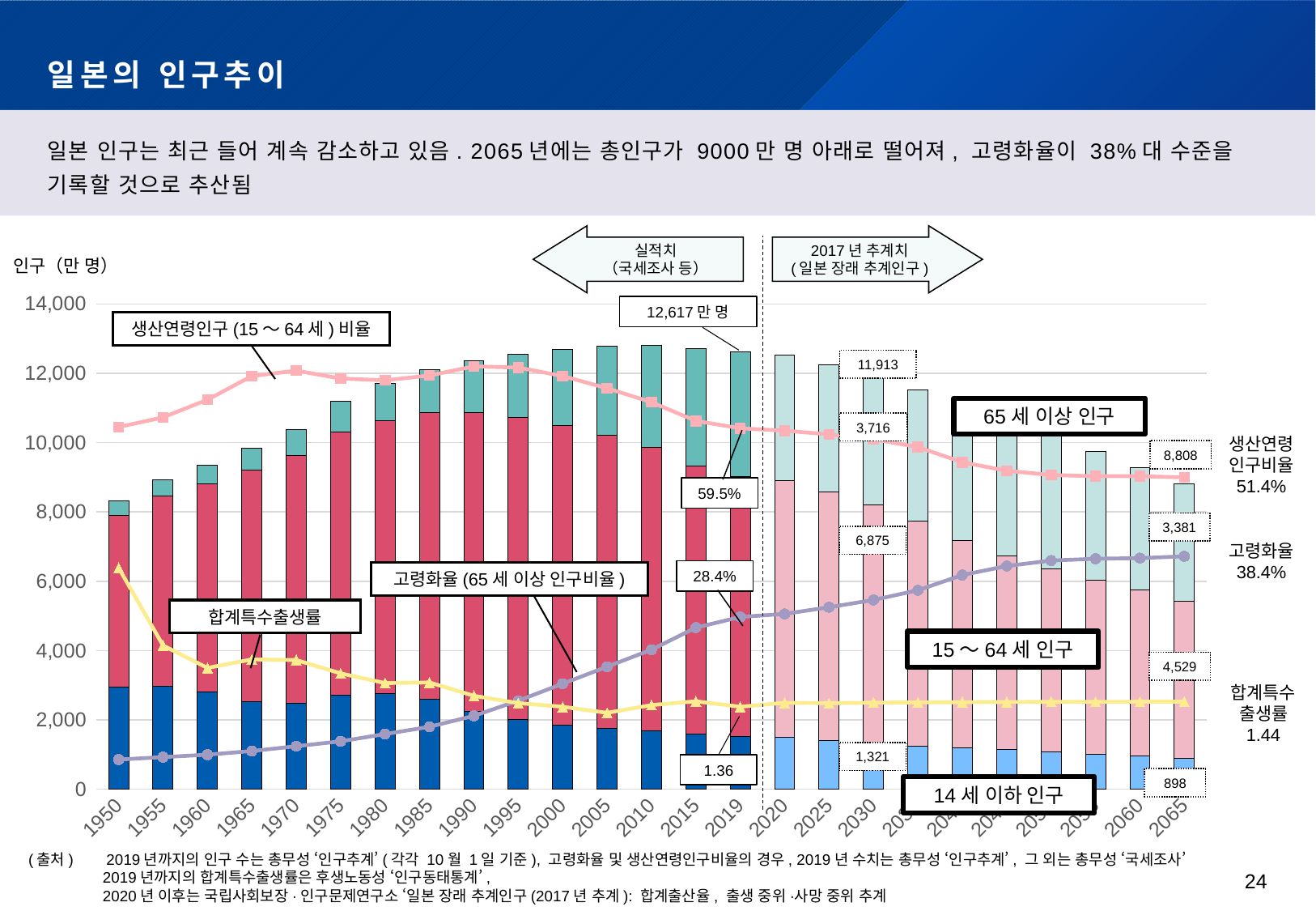

# 일본의 인구추이
일본 인구는 최근 들어 계속 감소하고 있음. 2065년에는 총인구가 9000만 명 아래로 떨어져, 고령화율이 38%대 수준을 기록할 것으로 추산됨
실적치
（국세조사 등）
2017년 추계치
(일본 장래 추계인구)
인구（만 명）

### Chart

| Category | 14歳以下 | 15～64歳 | 65歳以上 | 生産年齢人口割合 | 高齢化率 | 合計特殊出生率 |
|---|---|---|---|---|---|---|
| 1950 | 2942.8 | 4965.8 | 410.9 | 59.7 | 4.9 | 36.5 |
| 1955 | 2979.8 | 5472.9 | 474.7 | 61.3 | 5.3 | 23.700000000000003 |
| 1960 | 2806.7 | 6000.2 | 535.0 | 64.2 | 5.7 | 20.0 |
| 1965 | 2516.6 | 6692.8 | 618.1 | 68.1 | 6.3 | 21.400000000000002 |
| 1970 | 2482.3 | 7156.6 | 733.1 | 69.0 | 7.1 | 21.299999999999997 |
| 1975 | 2723.2 | 7583.9 | 886.9 | 67.7 | 7.9 | 19.099999999999998 |
| 1980 | 2752.4 | 7888.4 | 1065.3 | 67.4 | 9.1 | 17.5 |
| 1985 | 2604.2 | 8253.5 | 1247.2 | 68.2 | 10.3 | 17.6 |
| 1990 | 2254.4 | 8614.0 | 1492.8 | 69.7 | 12.1 | 15.4 |
| 1995 | 2003.3 | 8726.0 | 1827.7 | 69.5 | 14.6 | 14.2 |
| 2000 | 1850.5 | 8638.0 | 2204.1 | 68.1 | 17.4 | 13.600000000000001 |
| 2005 | 1758.5 | 8442.2 | 2576.1 | 66.1 | 20.2 | 12.6 |
| 2010 | 1683.9 | 8173.5 | 2948.4 | 63.8 | 23.0 | 13.873 |
| 2015 | 1594.5 | 7728.2 | 3386.8 | 60.7196248785 | 26.6357673551 | 14.5 |
| 2019 | 1521.0 | 7507.0 | 3589.0 | 59.5 | 28.4 | 13.600000000000001 |
| 2020 | 1507.4958000000001 | 7405.7906 | 3619.1978000000004 | 59.1 | 28.9 | 14.262999999999998 |
| 2025 | 1407.274 | 7170.0512 | 3677.0849000000003 | 58.5 | 30.0 | 14.193 |
| 2030 | 1321.1913 | 6875.363899999999 | 3715.9584999999997 | 57.7 | 31.2 | 14.28 |
| 2035 | 1245.7214 | 6494.1882 | 3781.6602 | 56.4 | 32.8 | 14.318999999999999 |
| 2040 | 1193.5951 | 5977.6889 | 3920.5714 | 53.9 | 35.3 | 14.348 |
| 2045 | 1138.419 | 5584.4718 | 3919.2275999999997 | 52.5 | 36.8 | 14.379999999999999 |
| 2050 | 1076.7182 | 5275.0106 | 3840.5818 | 51.8 | 37.7 | 14.409 |
| 2055 | 1012.3119 | 5027.558800000001 | 3704.2245000000003 | 51.6 | 38.0 | 14.42 |
| 2060 | 950.8446 | 4792.8331 | 3540.2896 | 51.6 | 38.1 | 14.424 |
| 2065 | 897.5366 | 4529.1266000000005 | 3380.9874000000004 | 51.4 | 38.4 | 14.433 |
12,617만 명
생산연령인구(15～64세)비율
11,913
65세 이상 인구
3,716
생산연령
인구비율
51.4%
8,808
59.5%
3,381
6,875
고령화율
38.4%
28.4%
고령화율(65세 이상 인구비율)
합계특수출생률
15～64세 인구
4,529
합계특수
출생률
1.44
1,321
1.36
898
14세 이하 인구
  (출처)　   2019년까지의 인구 수는 총무성 ‘인구추계’(각각 10월 1일 기준), 고령화율 및 생산연령인구비율의 경우, 2019년 수치는 총무성 ‘인구추계’, 그 외는 총무성 ‘국세조사’
　　　　　 2019년까지의 합계특수출생률은 후생노동성 ‘인구동태통계’,
　　　　　 2020년 이후는 국립사회보장·인구문제연구소 ‘일본 장래 추계인구(2017년 추계): 합계출산율, 출생 중위 ∙사망 중위 추계
24